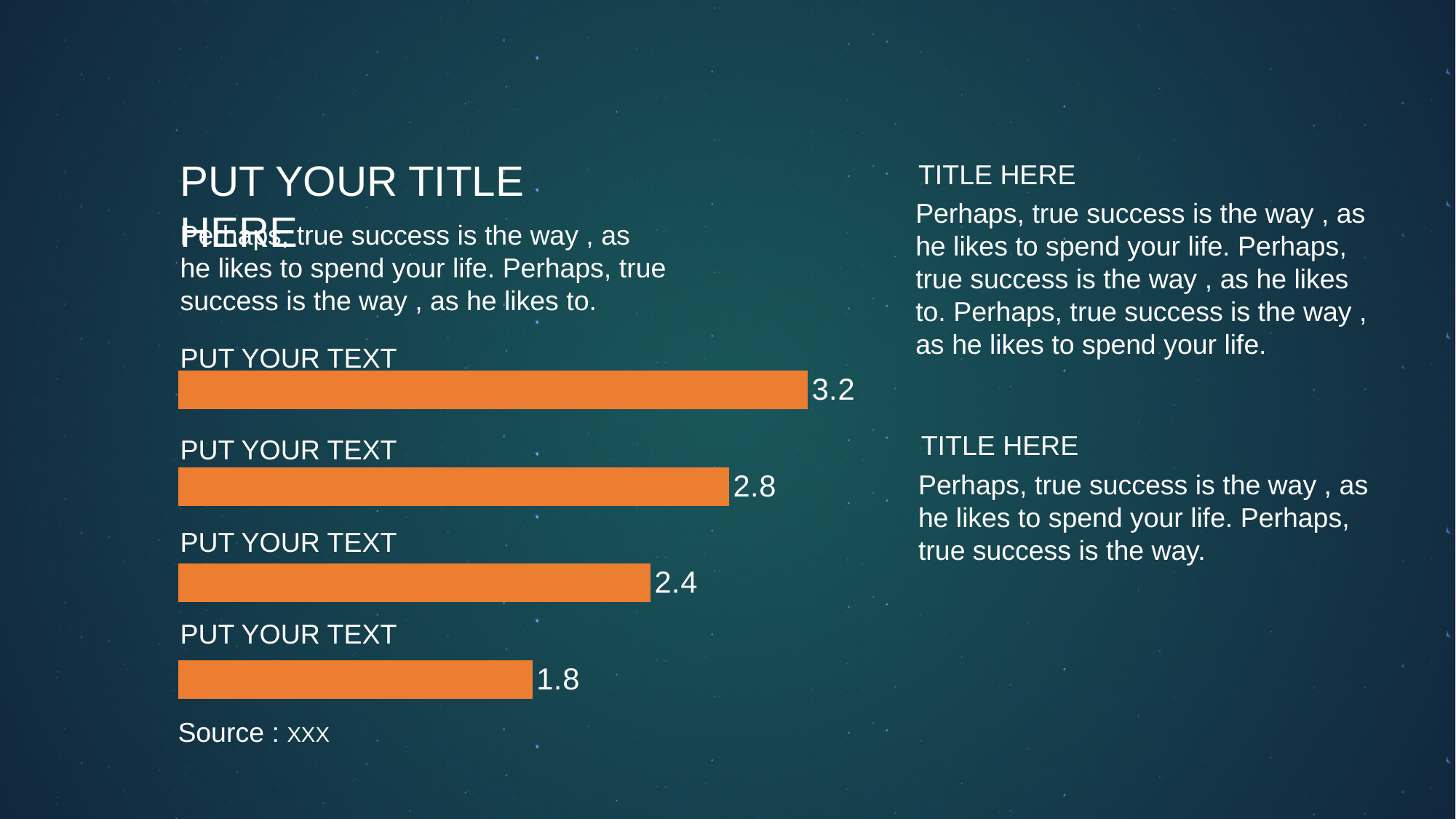

PUT YOUR TITLE HERE
TITLE HERE
Perhaps, true success is the way , as he likes to spend your life. Perhaps, true success is the way , as he likes to. Perhaps, true success is the way , as he likes to spend your life.
Perhaps, true success is the way , as he likes to spend your life. Perhaps, true success is the way , as he likes to.

### Chart

| Category | 系列 2 |
|---|---|
| XXX | 3.2 |
| XXX | 2.8 |
| XXX | 2.4 |
| XXX | 1.8 |
PUT YOUR TEXT
TITLE HERE
PUT YOUR TEXT
Perhaps, true success is the way , as he likes to spend your life. Perhaps, true success is the way.
PUT YOUR TEXT
PUT YOUR TEXT
Source : XXX
PPT模板下载：www.1ppt.com/moban/     行业PPT模板：www.1ppt.com/hangye/
节日PPT模板：www.1ppt.com/jieri/           PPT素材下载：www.1ppt.com/sucai/
PPT背景图片：www.1ppt.com/beijing/      PPT图表下载：www.1ppt.com/tubiao/
优秀PPT下载：www.1ppt.com/xiazai/        PPT教程： www.1ppt.com/powerpoint/
Word教程： www.1ppt.com/word/              Excel教程：www.1ppt.com/excel/
资料下载：www.1ppt.com/ziliao/                PPT课件下载：www.1ppt.com/kejian/
范文下载：www.1ppt.com/fanwen/             试卷下载：www.1ppt.com/shiti/
教案下载：www.1ppt.com/jiaoan/
字体下载：www.1ppt.com/ziti/